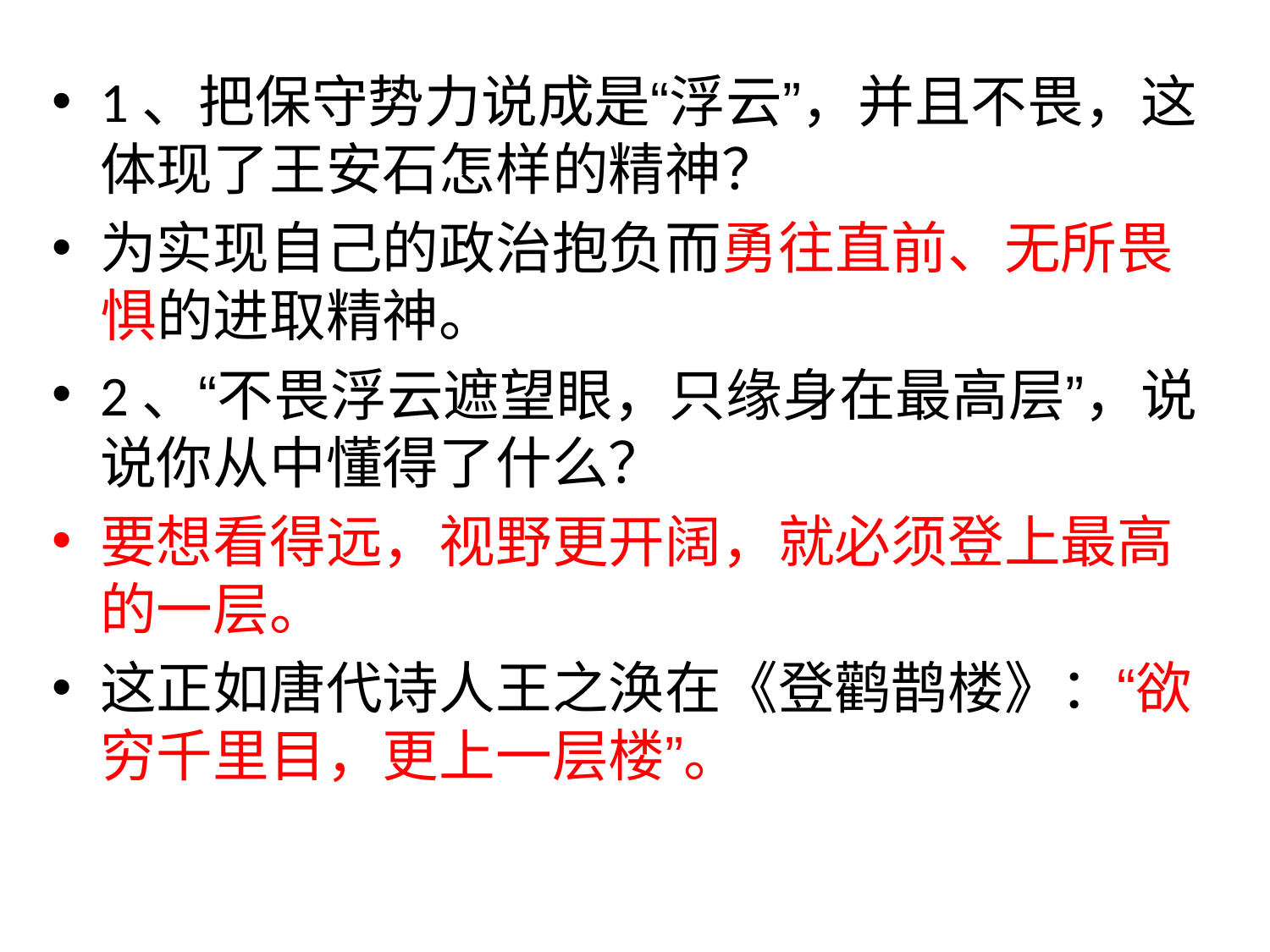

#
1、把保守势力说成是“浮云”，并且不畏，这体现了王安石怎样的精神？
为实现自己的政治抱负而勇往直前、无所畏惧的进取精神。
2、“不畏浮云遮望眼，只缘身在最高层”，说说你从中懂得了什么？
要想看得远，视野更开阔，就必须登上最高的一层。
这正如唐代诗人王之涣在《登鹳鹊楼》：“欲穷千里目，更上一层楼”。